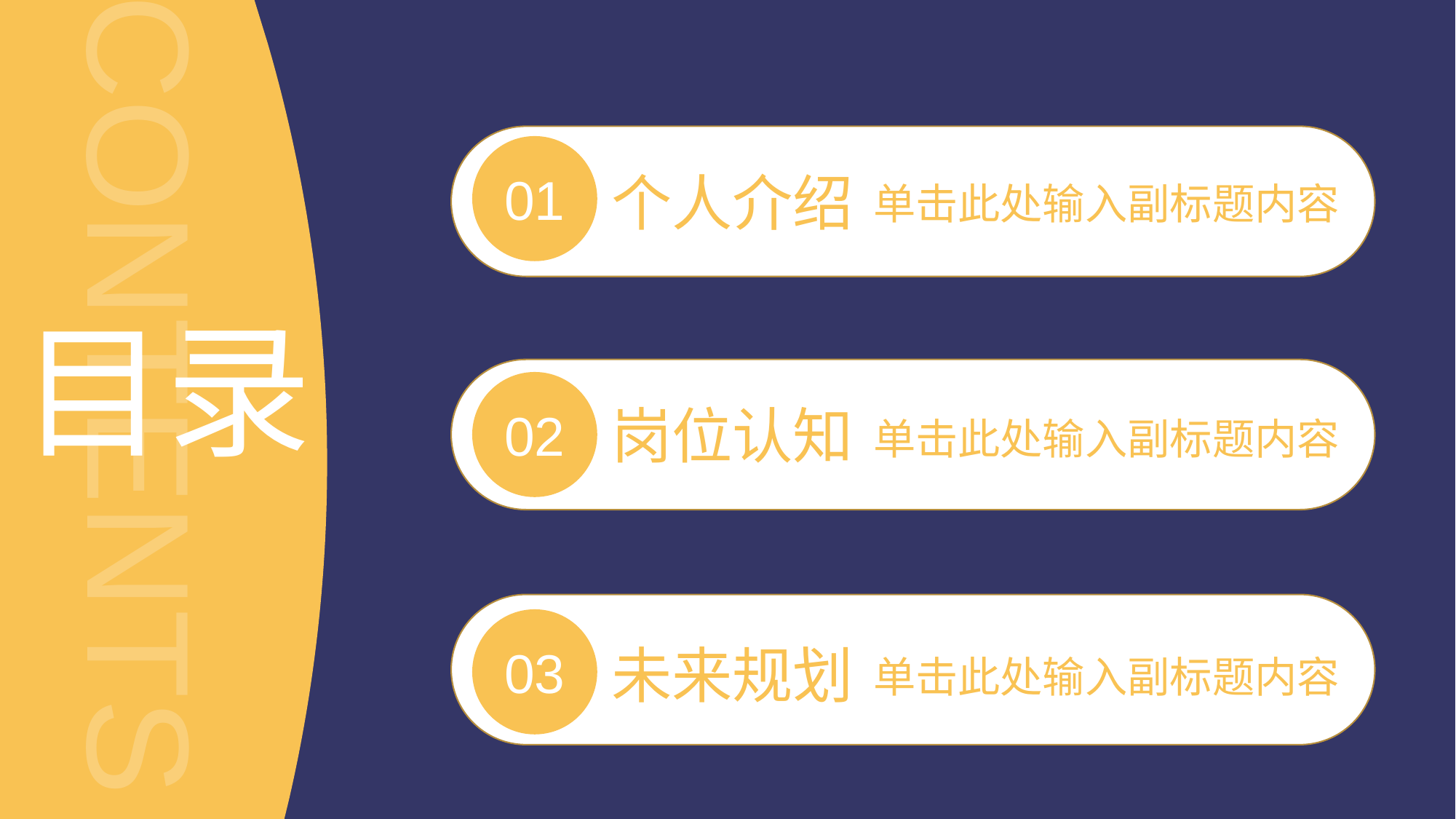

01
个人介绍
单击此处输入副标题内容

02
岗位认知
单击此处输入副标题内容

03
未来规划
单击此处输入副标题内容